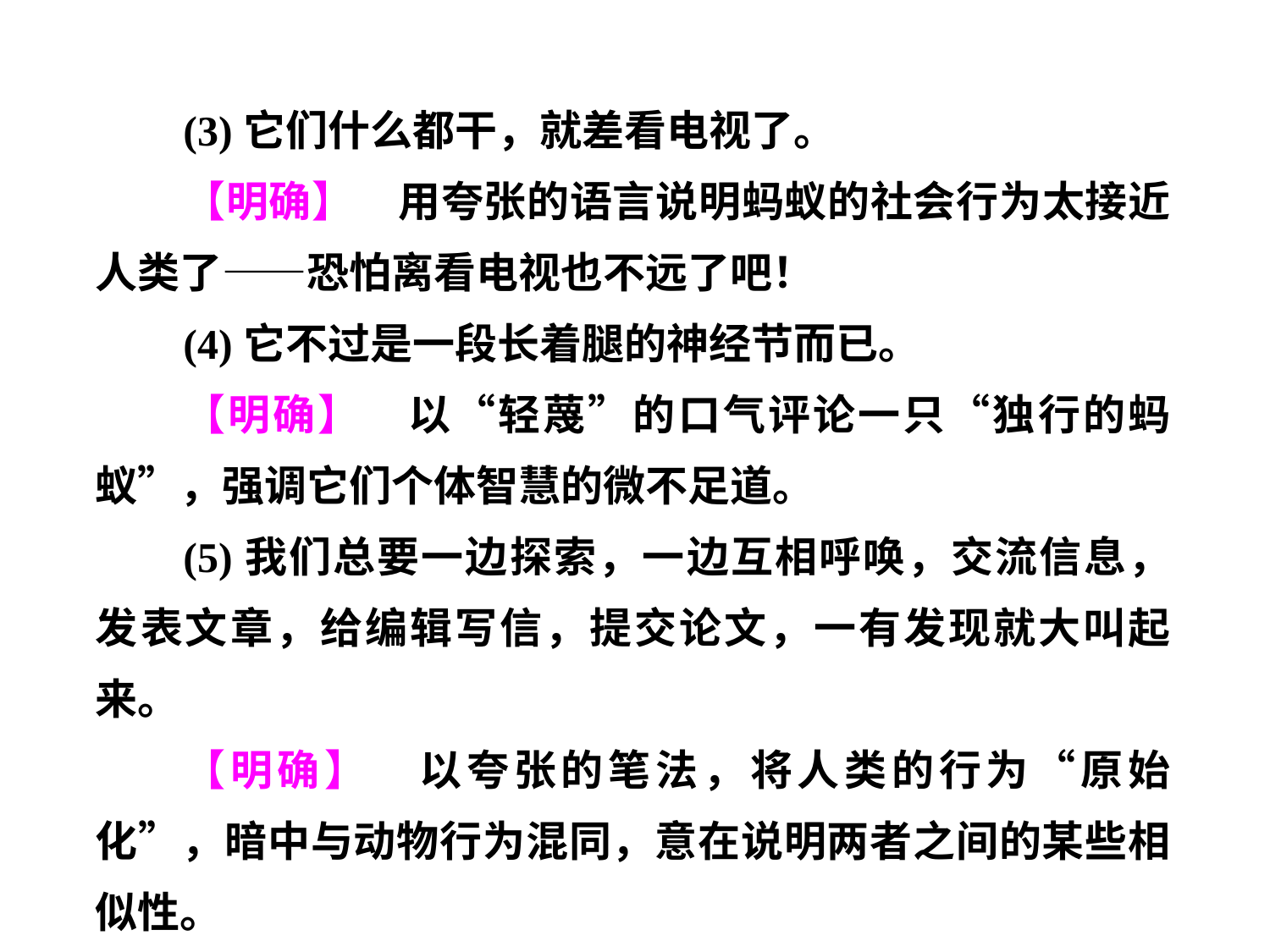

(3)它们什么都干，就差看电视了。
【明确】　用夸张的语言说明蚂蚁的社会行为太接近人类了——恐怕离看电视也不远了吧！
(4)它不过是一段长着腿的神经节而已。
【明确】　以“轻蔑”的口气评论一只“独行的蚂蚁”，强调它们个体智慧的微不足道。
(5)我们总要一边探索，一边互相呼唤，交流信息，发表文章，给编辑写信，提交论文，一有发现就大叫起来。
【明确】　以夸张的笔法，将人类的行为“原始化”，暗中与动物行为混同，意在说明两者之间的某些相似性。